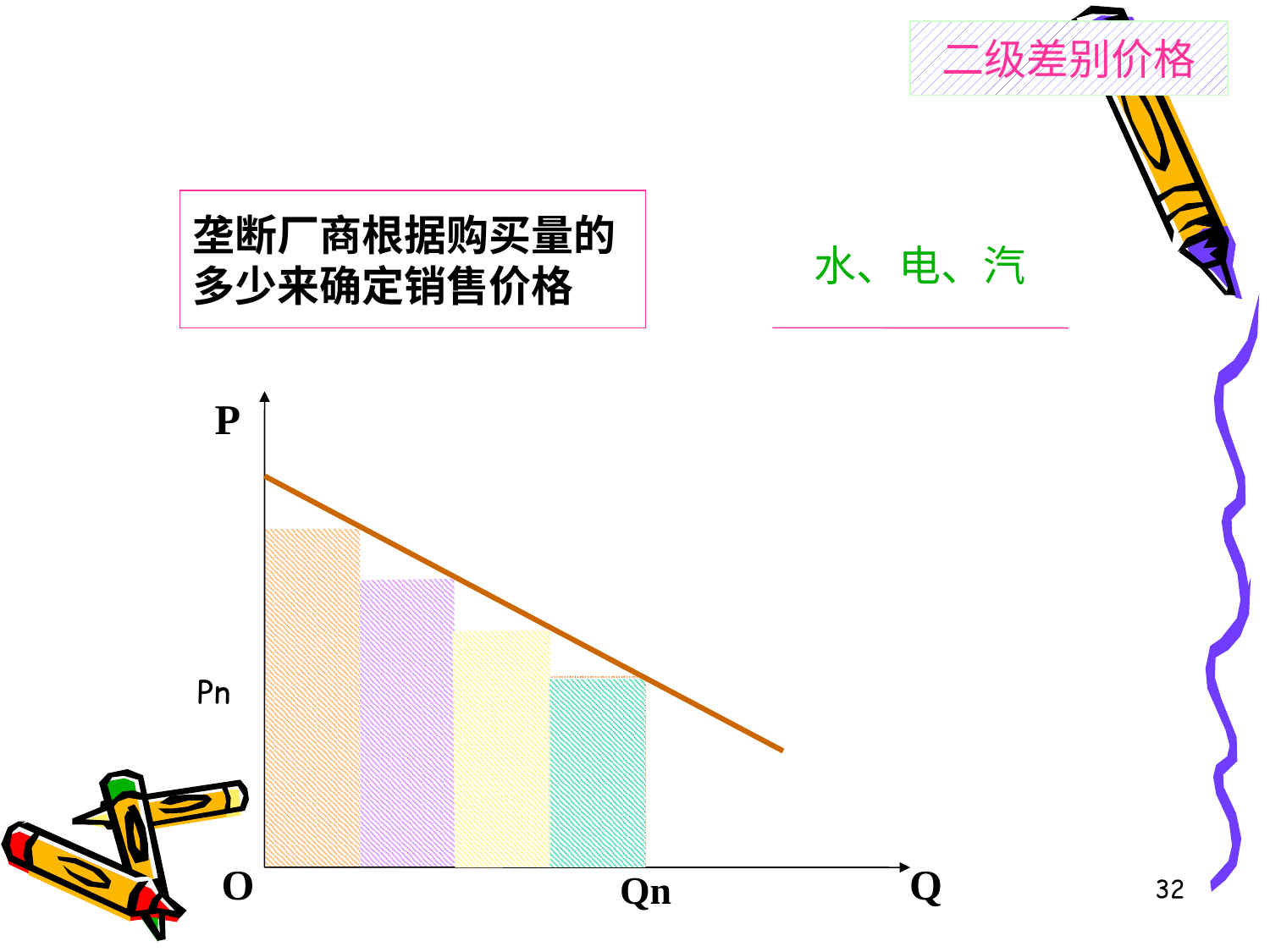

二级差别价格
垄断厂商根据购买量的多少来确定销售价格
水、电、汽

P

Pn

O
Q

Qn
32